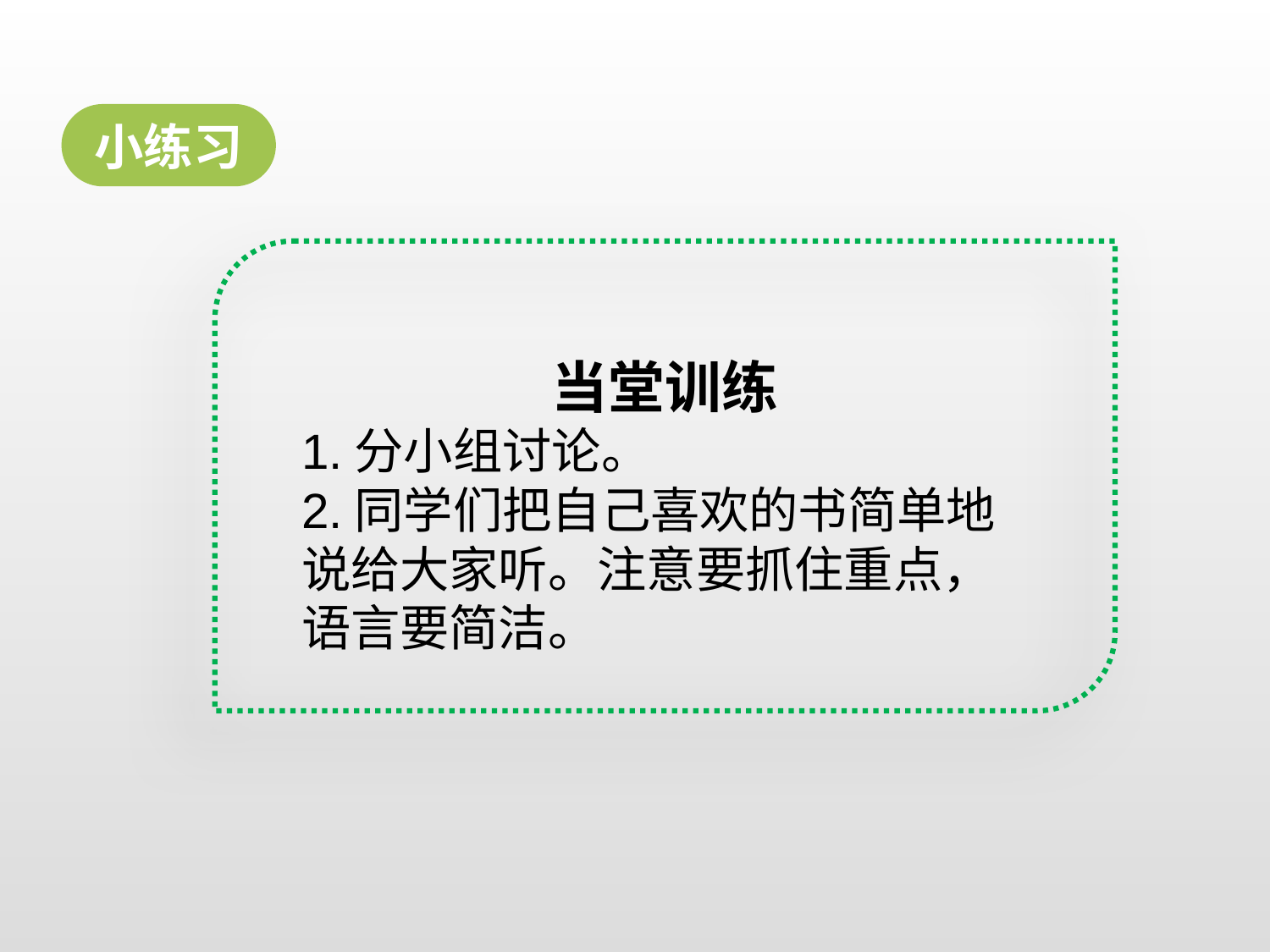

小练习

当堂训练
1.分小组讨论。
2.同学们把自己喜欢的书简单地说给大家听。注意要抓住重点，语言要简洁。